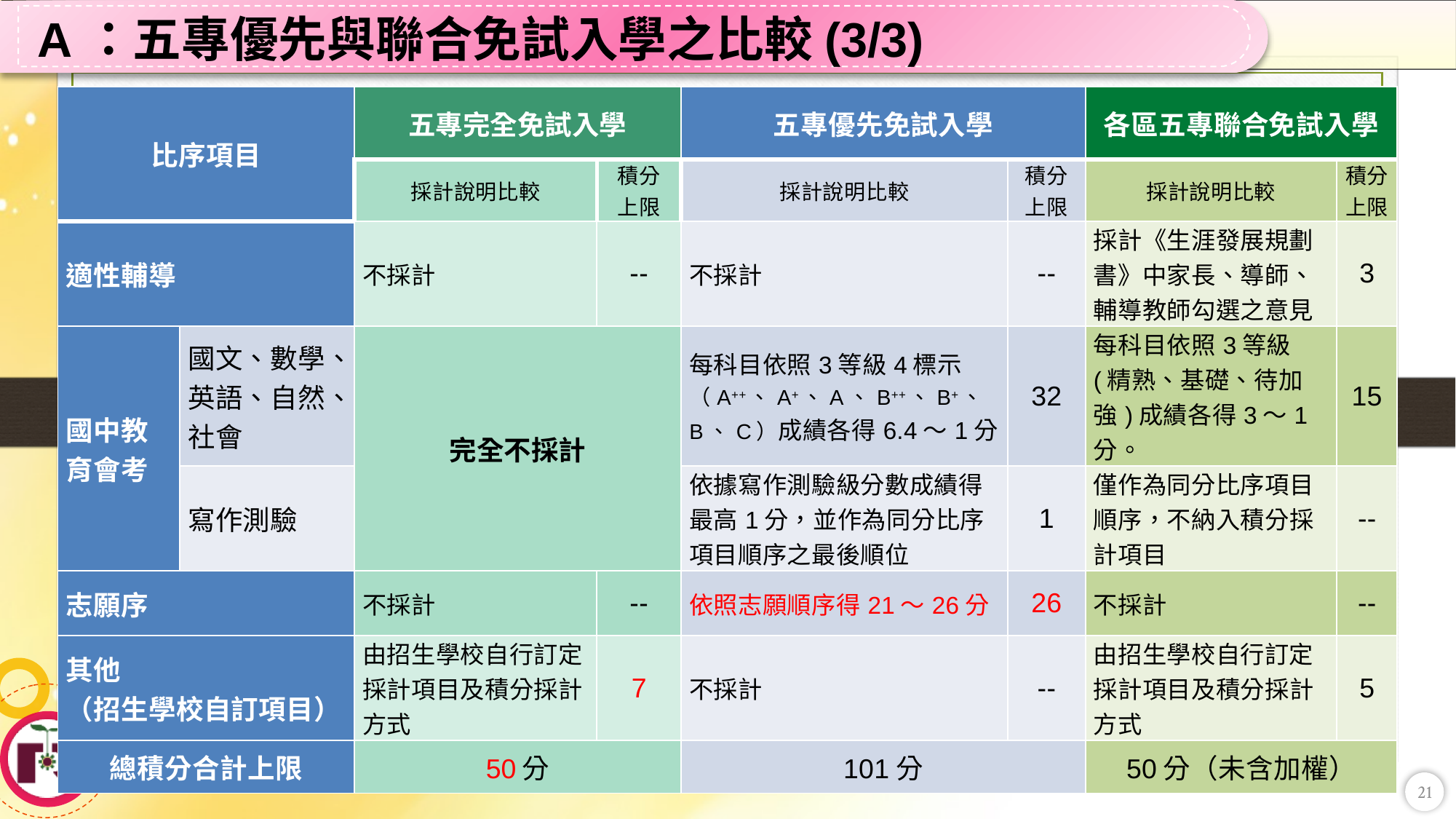

A：五專優先與聯合免試入學之比較(3/3)

| 比序項目 |  | 五專完全免試入學 |  | 五專優先免試入學 |  | 各區五專聯合免試入學 |  |
| --- | --- | --- | --- | --- | --- | --- | --- |
|  |  | 採計說明比較 | 積分 上限 | 採計說明比較 | 積分 上限 | 採計說明比較 | 積分 上限 |
| 適性輔導 |  | 不採計 | -- | 不採計 | -- | 採計《生涯發展規劃書》中家長、導師、輔導教師勾選之意見 | 3 |
| 國中教育會考 | 國文、數學、英語、自然、社會 | 完全不採計 |  | 每科目依照3等級4標示 （A++、A+、A、B++、B+、B、C）成績各得6.4～1分 | 32 | 每科目依照3等級 (精熟、基礎、待加強)成績各得3～1分。 | 15 |
|  | 寫作測驗 |  |  | 依據寫作測驗級分數成績得最高1分，並作為同分比序項目順序之最後順位 | 1 | 僅作為同分比序項目順序，不納入積分採計項目 | -- |
| 志願序 |  | 不採計 | -- | 依照志願順序得21～26分 | 26 | 不採計 | -- |
| 其他 （招生學校自訂項目） |  | 由招生學校自行訂定採計項目及積分採計方式 | 7 | 不採計 | -- | 由招生學校自行訂定採計項目及積分採計方式 | 5 |
| 總積分合計上限 |  | 50分 |  | 101分 |  | 50分（未含加權） |  |